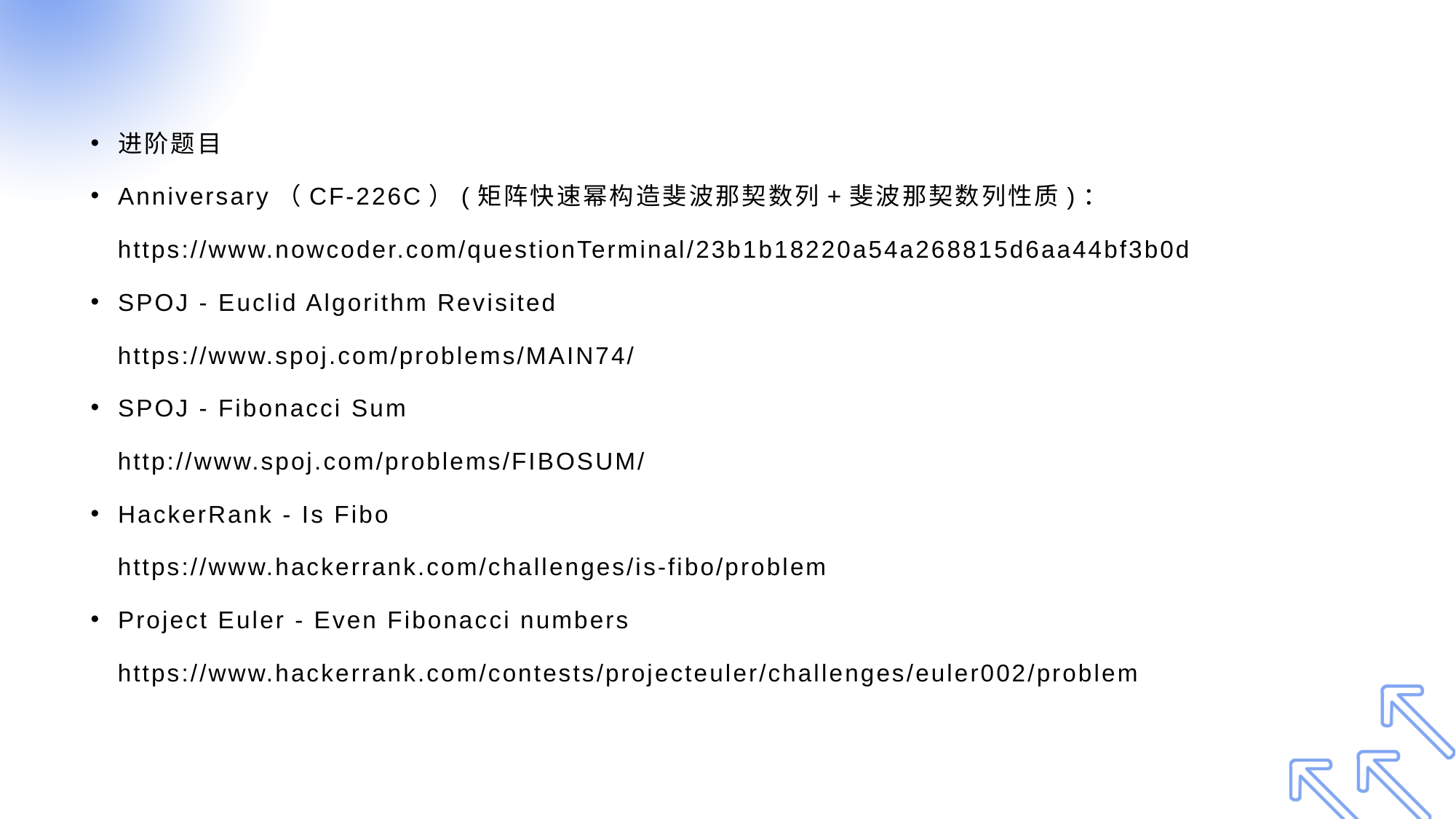

#
进阶题目
Anniversary（CF-226C）(矩阵快速幂构造斐波那契数列+斐波那契数列性质)：
   https://www.nowcoder.com/questionTerminal/23b1b18220a54a268815d6aa44bf3b0d
SPOJ - Euclid Algorithm Revisited
   https://www.spoj.com/problems/MAIN74/
SPOJ - Fibonacci Sum
   http://www.spoj.com/problems/FIBOSUM/
HackerRank - Is Fibo
   https://www.hackerrank.com/challenges/is-fibo/problem
Project Euler - Even Fibonacci numbers
   https://www.hackerrank.com/contests/projecteuler/challenges/euler002/problem